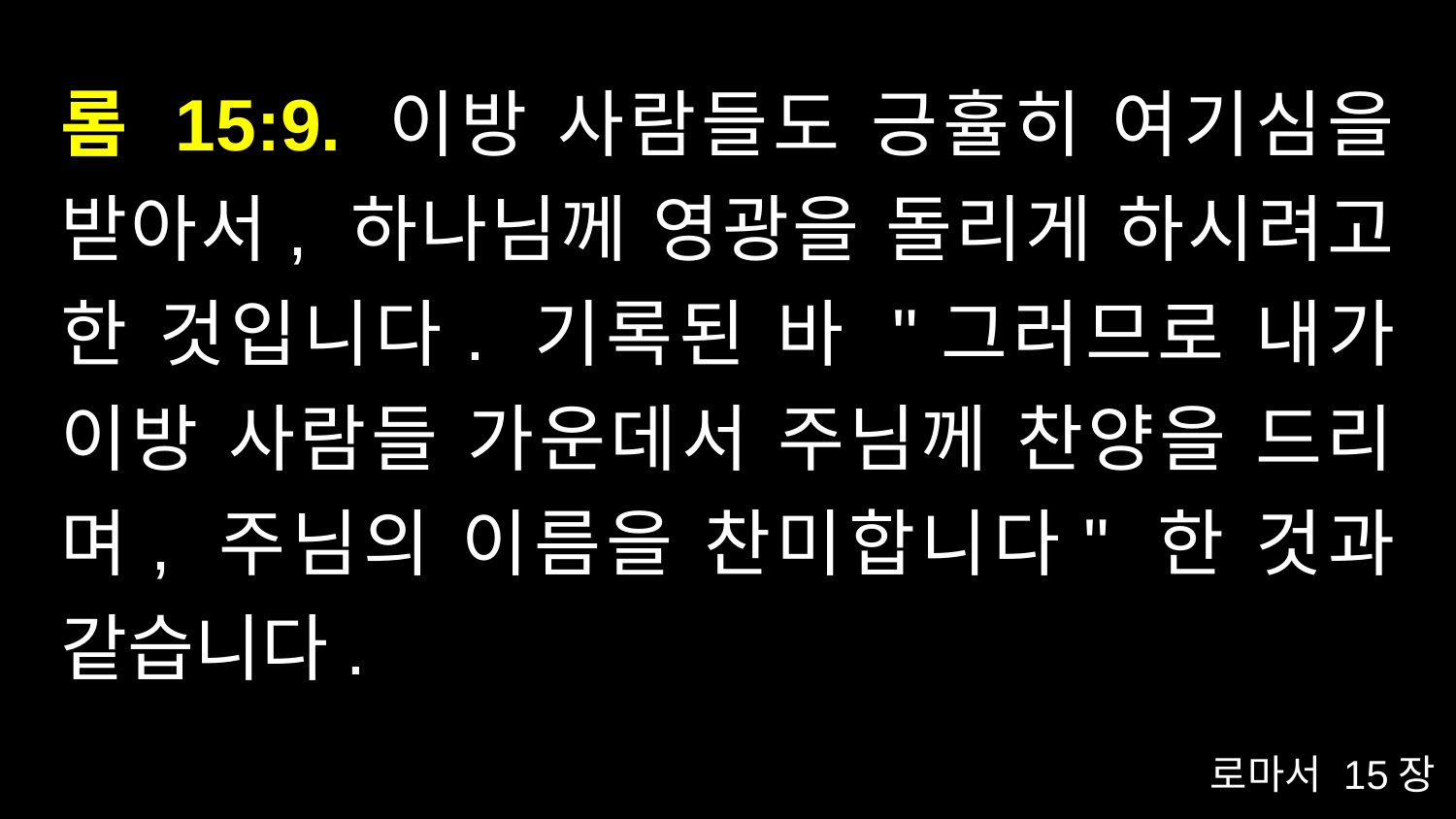

# 롬 15:9. 이방 사람들도 긍휼히 여기심을 받아서, 하나님께 영광을 돌리게 하시려고 한 것입니다. 기록된 바 "그러므로 내가 이방 사람들 가운데서 주님께 찬양을 드리며, 주님의 이름을 찬미합니다" 한 것과 같습니다.
로마서 15장